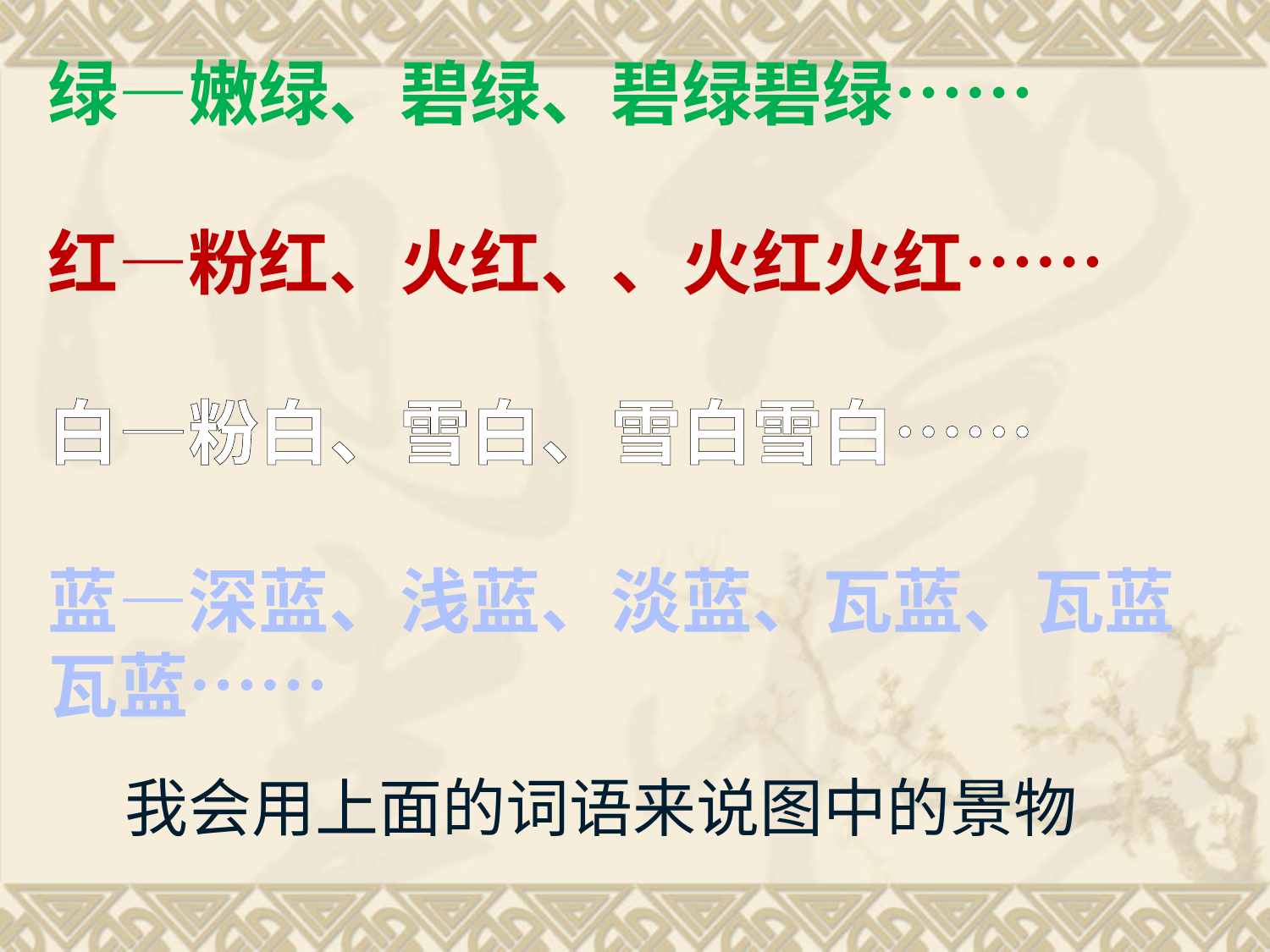

绿—嫩绿、碧绿、碧绿碧绿……

红—粉红、火红、、火红火红……

白—粉白、雪白、雪白雪白……

蓝—深蓝、浅蓝、淡蓝、瓦蓝、瓦蓝瓦蓝……
我会用上面的词语来说图中的景物